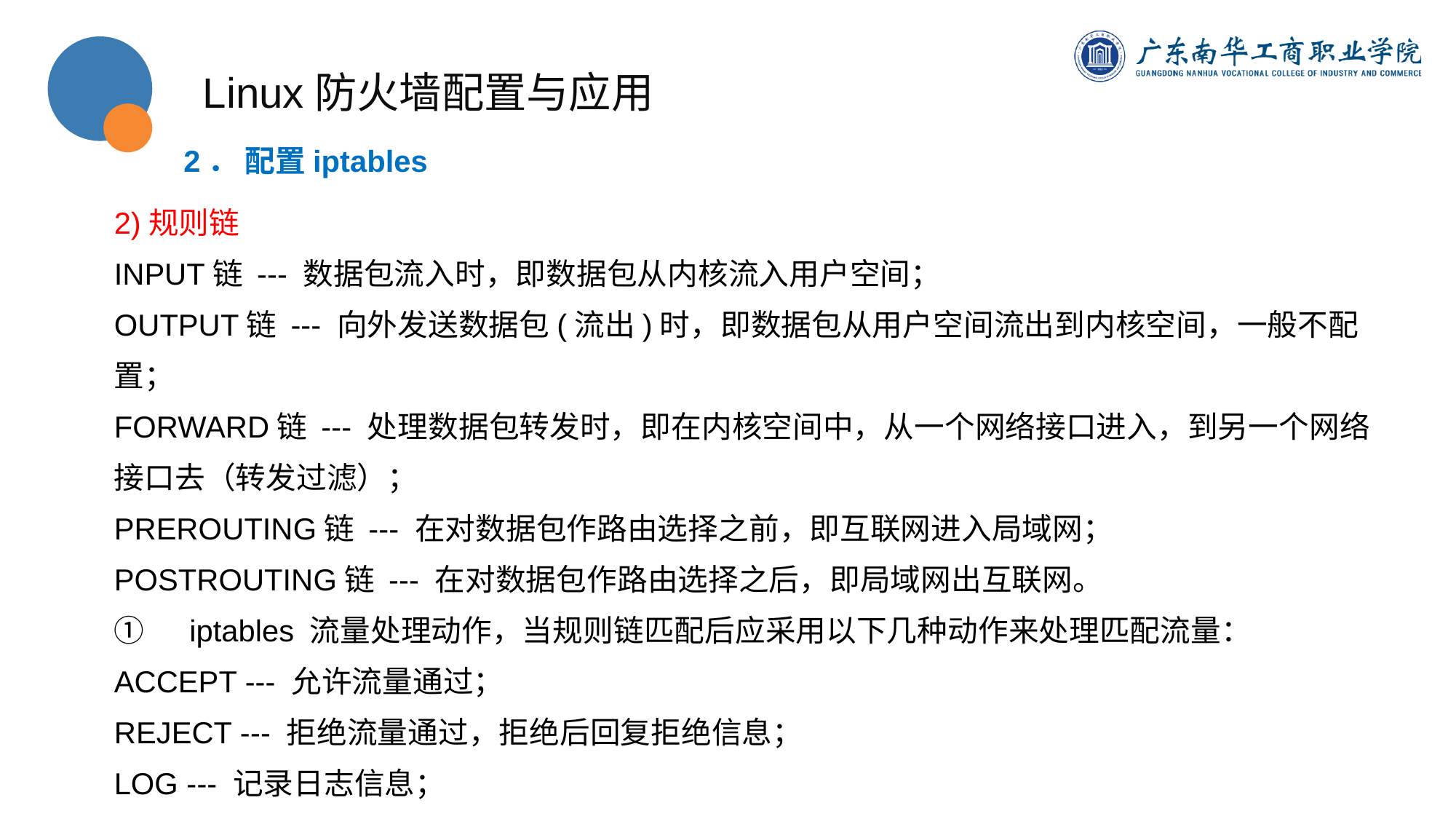

Linux防火墙配置与应用

2． 配置iptables
2)规则链
INPUT链 --- 数据包流入时，即数据包从内核流入用户空间；
OUTPUT链 --- 向外发送数据包(流出)时，即数据包从用户空间流出到内核空间，一般不配置；
FORWARD链 --- 处理数据包转发时，即在内核空间中，从一个网络接口进入，到另一个网络接口去（转发过滤）；
PREROUTING链 --- 在对数据包作路由选择之前，即互联网进入局域网；
POSTROUTING链 --- 在对数据包作路由选择之后，即局域网出互联网。
①　iptables 流量处理动作，当规则链匹配后应采用以下几种动作来处理匹配流量：
ACCEPT --- 允许流量通过；
REJECT --- 拒绝流量通过，拒绝后回复拒绝信息；
LOG --- 记录日志信息；
DROP --- 拒绝流量通过，流量丢弃不响应。